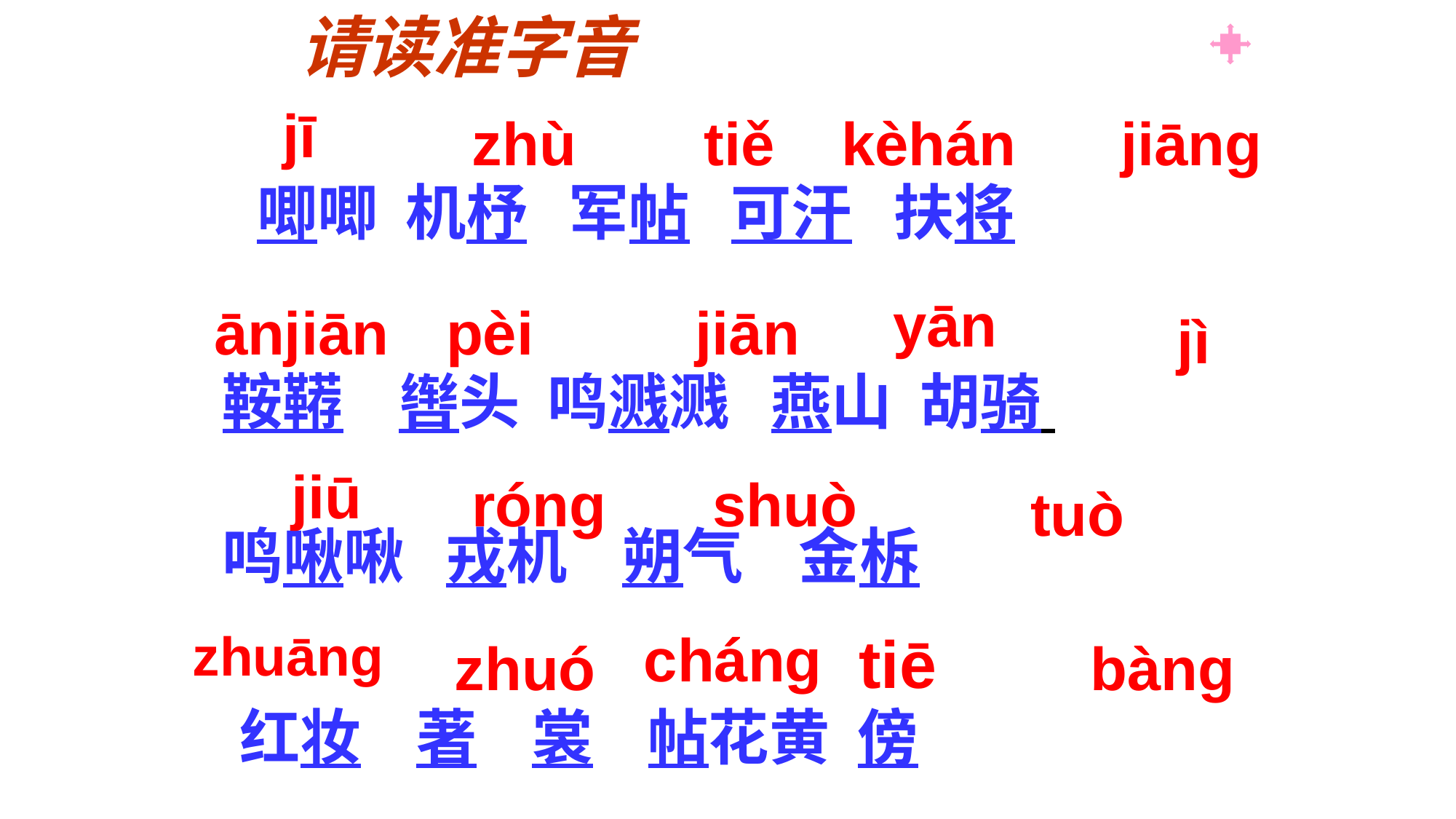

请读准字音

jī
zhù
tiě
kèhán
jiāng
唧唧  机杼   军帖   可汗   扶将
yān
ānjiān
pèi
jiān
jì
鞍鞯    辔头  鸣溅溅   燕山  胡骑
jiū
róng
shuò
tuò
鸣啾啾   戎机    朔气    金柝
zhuāng
tiē
cháng
zhuó
bàng
红妆    著    裳    帖花黄  傍